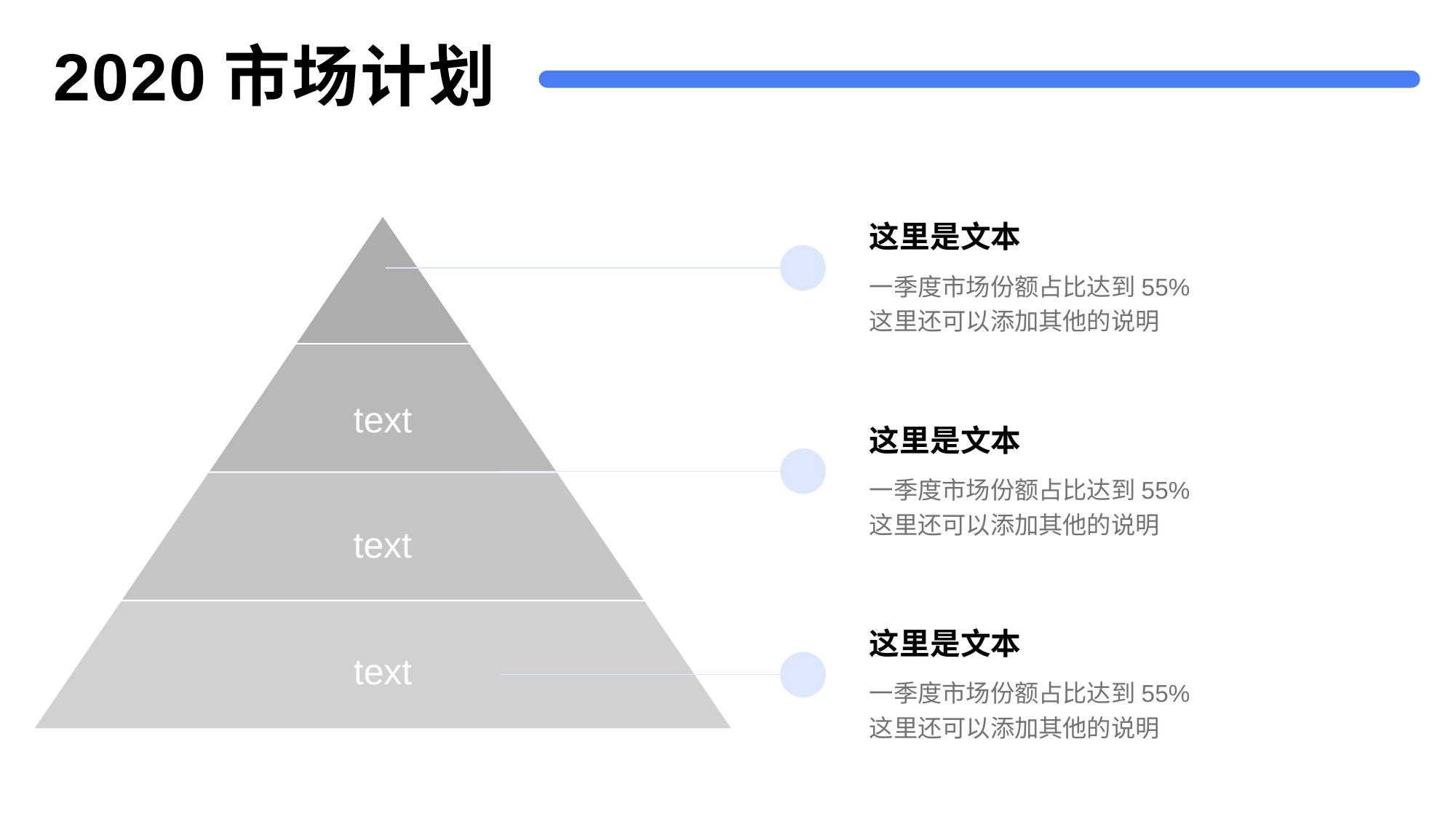

# 2020市场计划
这里是文本
一季度市场份额占比达到55%
这里还可以添加其他的说明

text
text
text

这里是文本
一季度市场份额占比达到55%
这里还可以添加其他的说明

这里是文本
一季度市场份额占比达到55%
这里还可以添加其他的说明